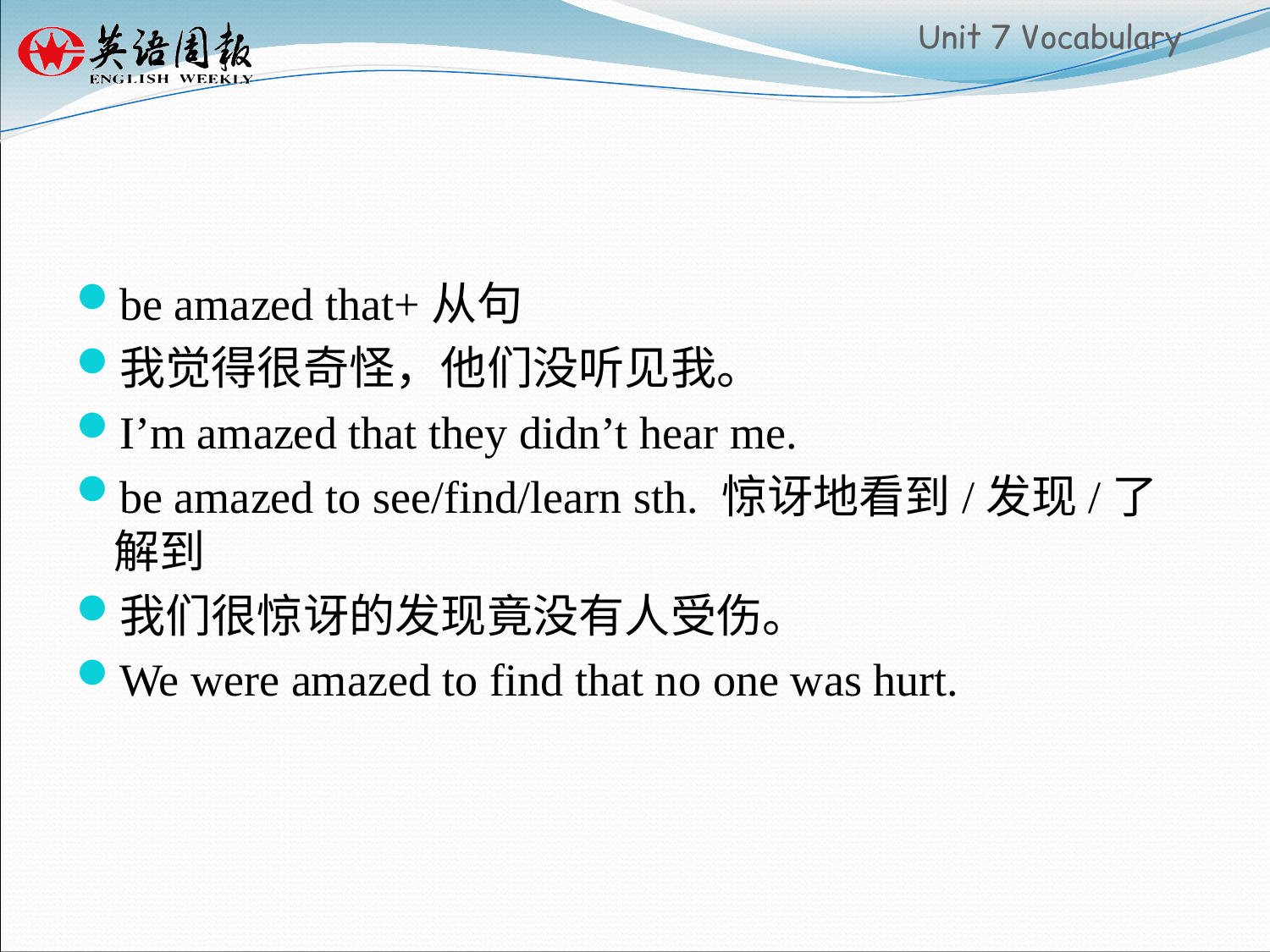

#
be amazed that+从句
我觉得很奇怪，他们没听见我。
I’m amazed that they didn’t hear me.
be amazed to see/find/learn sth. 惊讶地看到/发现/了解到
我们很惊讶的发现竟没有人受伤。
We were amazed to find that no one was hurt.